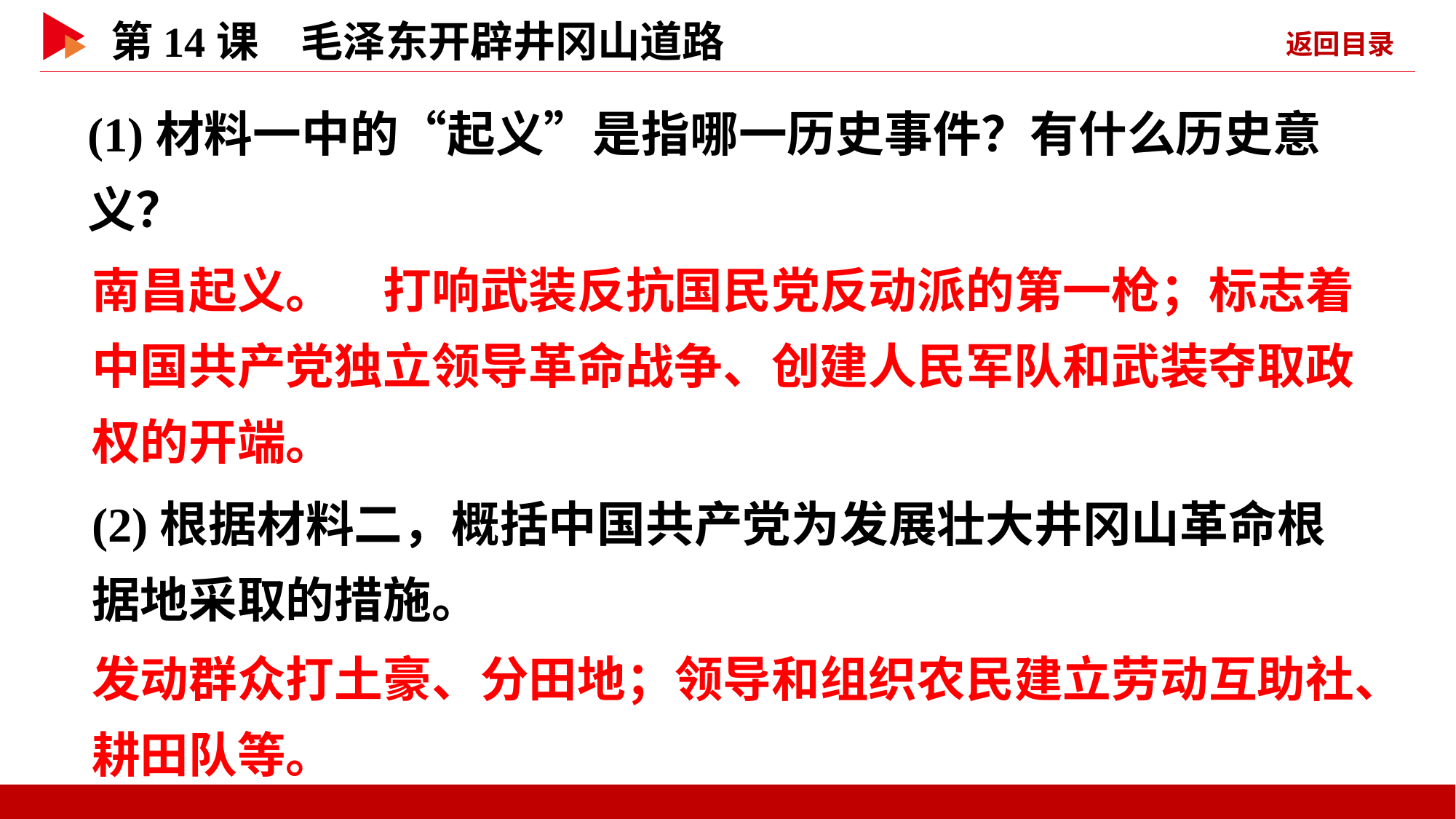

(1)材料一中的“起义”是指哪一历史事件？有什么历史意义？
南昌起义。　打响武装反抗国民党反动派的第一枪；标志着中国共产党独立领导革命战争、创建人民军队和武装夺取政权的开端。
(2)根据材料二，概括中国共产党为发展壮大井冈山革命根据地采取的措施。
发动群众打土豪、分田地；领导和组织农民建立劳动互助社、耕田队等。